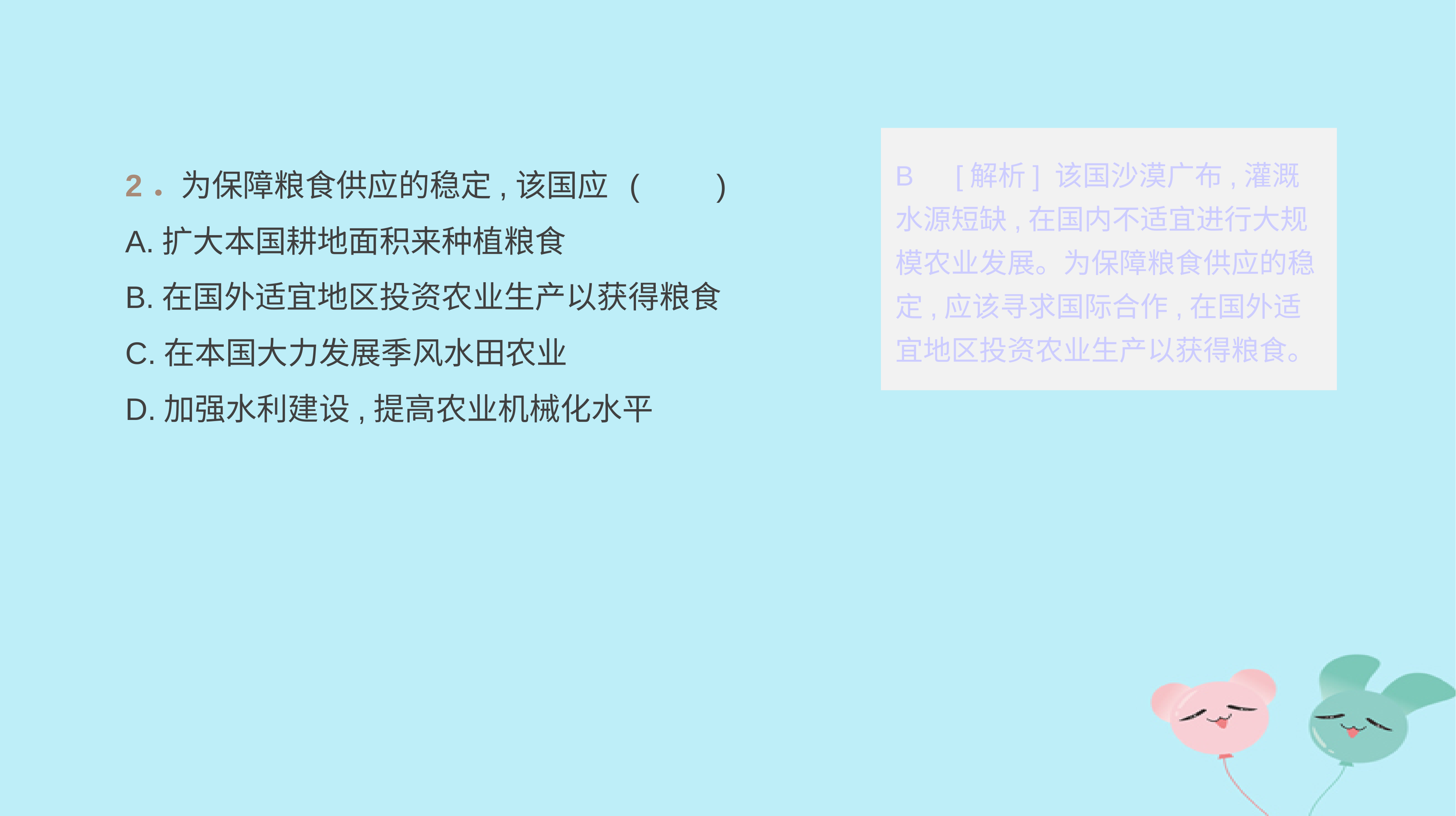

2．为保障粮食供应的稳定,该国应	(　　)
A.扩大本国耕地面积来种植粮食
B.在国外适宜地区投资农业生产以获得粮食
C.在本国大力发展季风水田农业
D.加强水利建设,提高农业机械化水平
B　[解析] 该国沙漠广布,灌溉水源短缺,在国内不适宜进行大规模农业发展。为保障粮食供应的稳定,应该寻求国际合作,在国外适宜地区投资农业生产以获得粮食。